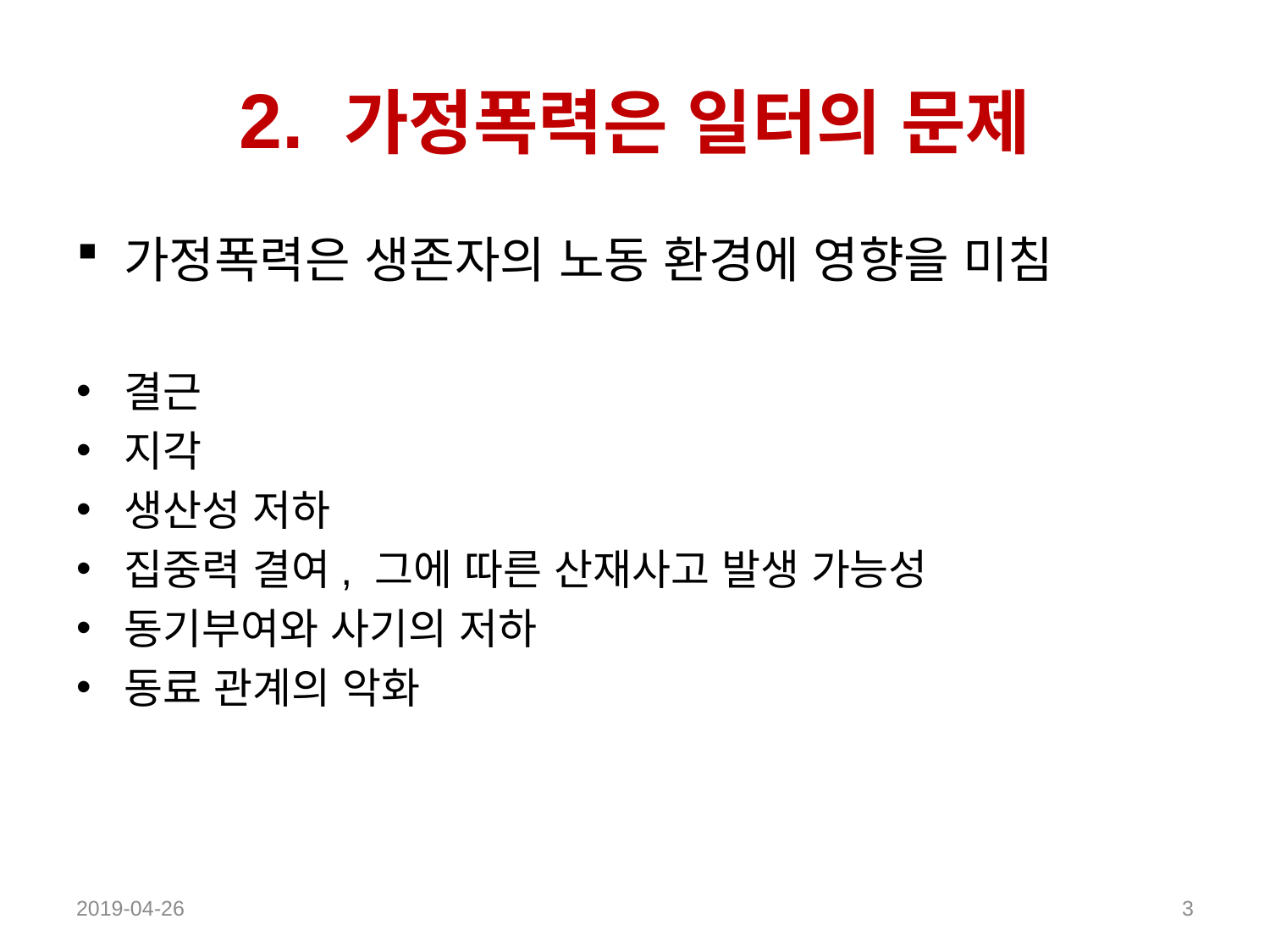

# 2. 가정폭력은 일터의 문제
가정폭력은 생존자의 노동 환경에 영향을 미침

결근
지각
생산성 저하
집중력 결여, 그에 따른 산재사고 발생 가능성
동기부여와 사기의 저하
동료 관계의 악화

2019-04-26
3